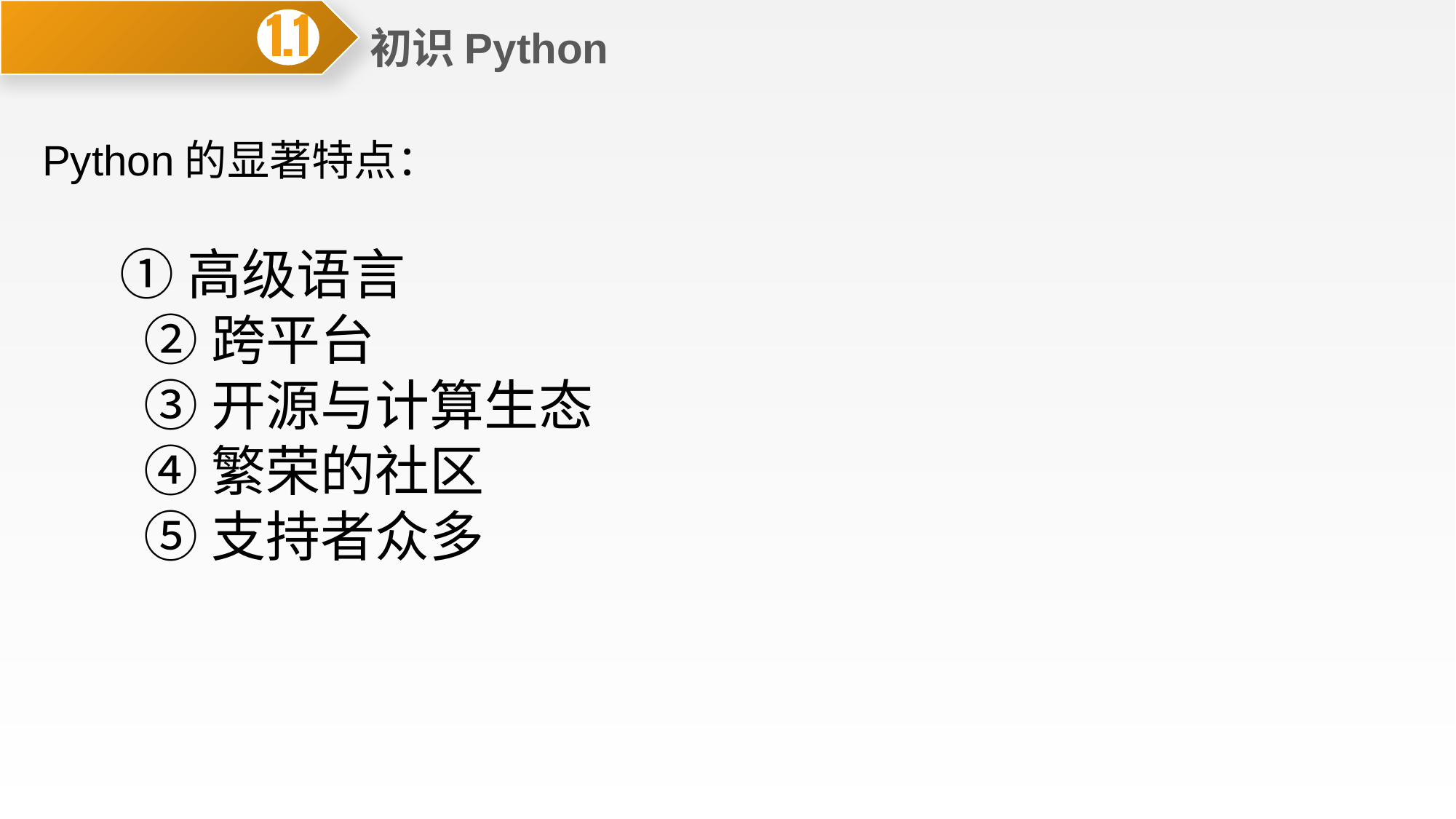

初识Python
1.1
Python的显著特点：
  ①高级语言
    ②跨平台
    ③开源与计算生态
    ④繁荣的社区
    ⑤支持者众多